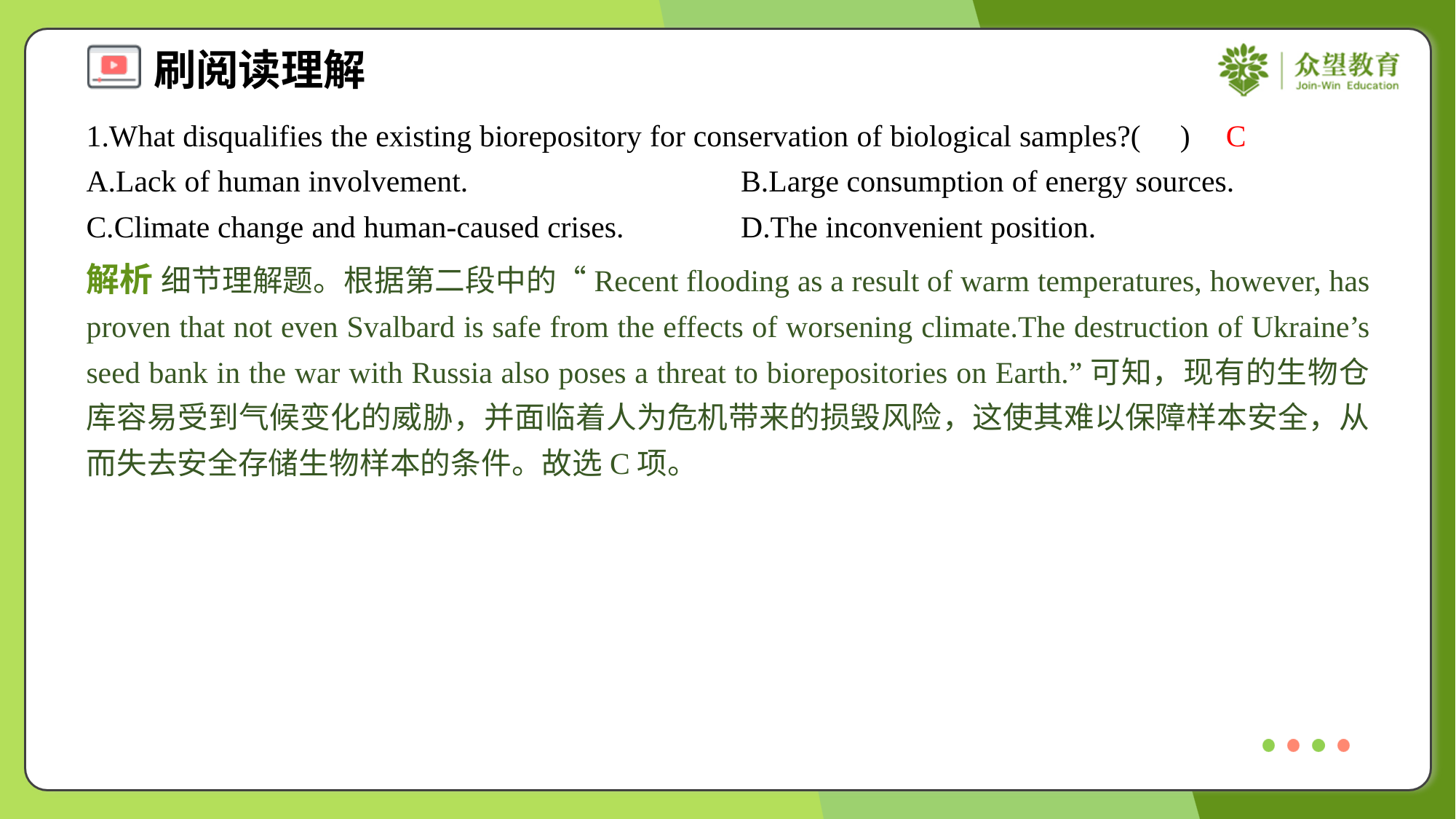

1.What disqualifies the existing biorepository for conservation of biological samples?(     )
C
A.Lack of human involvement.	B.Large consumption of energy sources.
C.Climate change and human-caused crises.	D.The inconvenient position.
解析 细节理解题。根据第二段中的“Recent flooding as a result of warm temperatures, however, has proven that not even Svalbard is safe from the effects of worsening climate.The destruction of Ukraine’s seed bank in the war with Russia also poses a threat to biorepositories on Earth.”可知，现有的生物仓库容易受到气候变化的威胁，并面临着人为危机带来的损毁风险，这使其难以保障样本安全，从而失去安全存储生物样本的条件。故选C项。